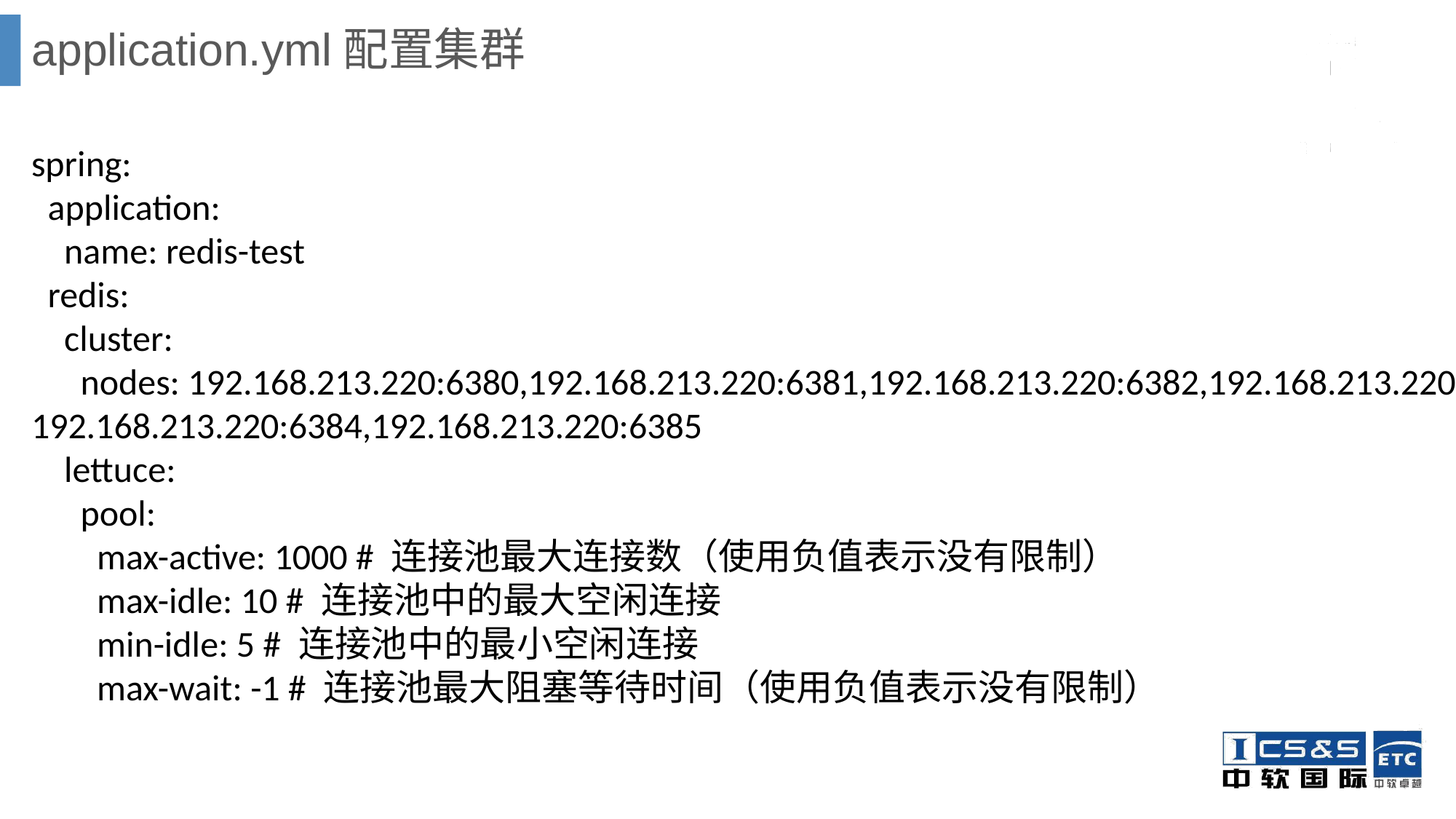

# application.yml配置集群
spring:
  application:
    name: redis-test
  redis:
    cluster:
      nodes: 192.168.213.220:6380,192.168.213.220:6381,192.168.213.220:6382,192.168.213.220:6383, \
192.168.213.220:6384,192.168.213.220:6385
    lettuce:
      pool:
        max-active: 1000 # 连接池最大连接数（使用负值表示没有限制）
        max-idle: 10 # 连接池中的最大空闲连接
        min-idle: 5 # 连接池中的最小空闲连接
        max-wait: -1 # 连接池最大阻塞等待时间（使用负值表示没有限制）